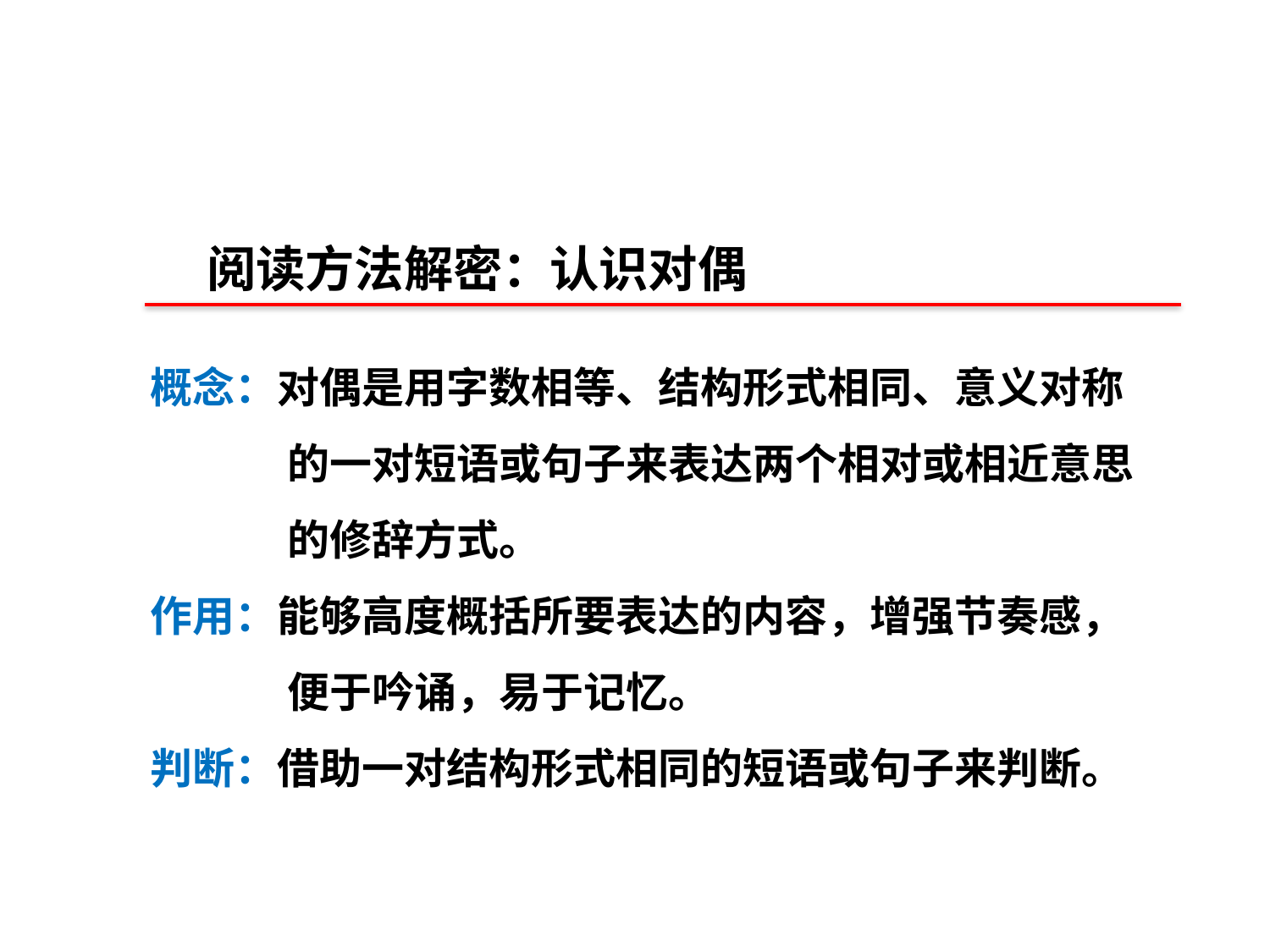

阅读方法解密：
认识对偶
概念：对偶是用字数相等、结构形式相同、意义对称的一对短语或句子来表达两个相对或相近意思的修辞方式。
作用：能够高度概括所要表达的内容，增强节奏感，便于吟诵，易于记忆。
判断：借助一对结构形式相同的短语或句子来判断。